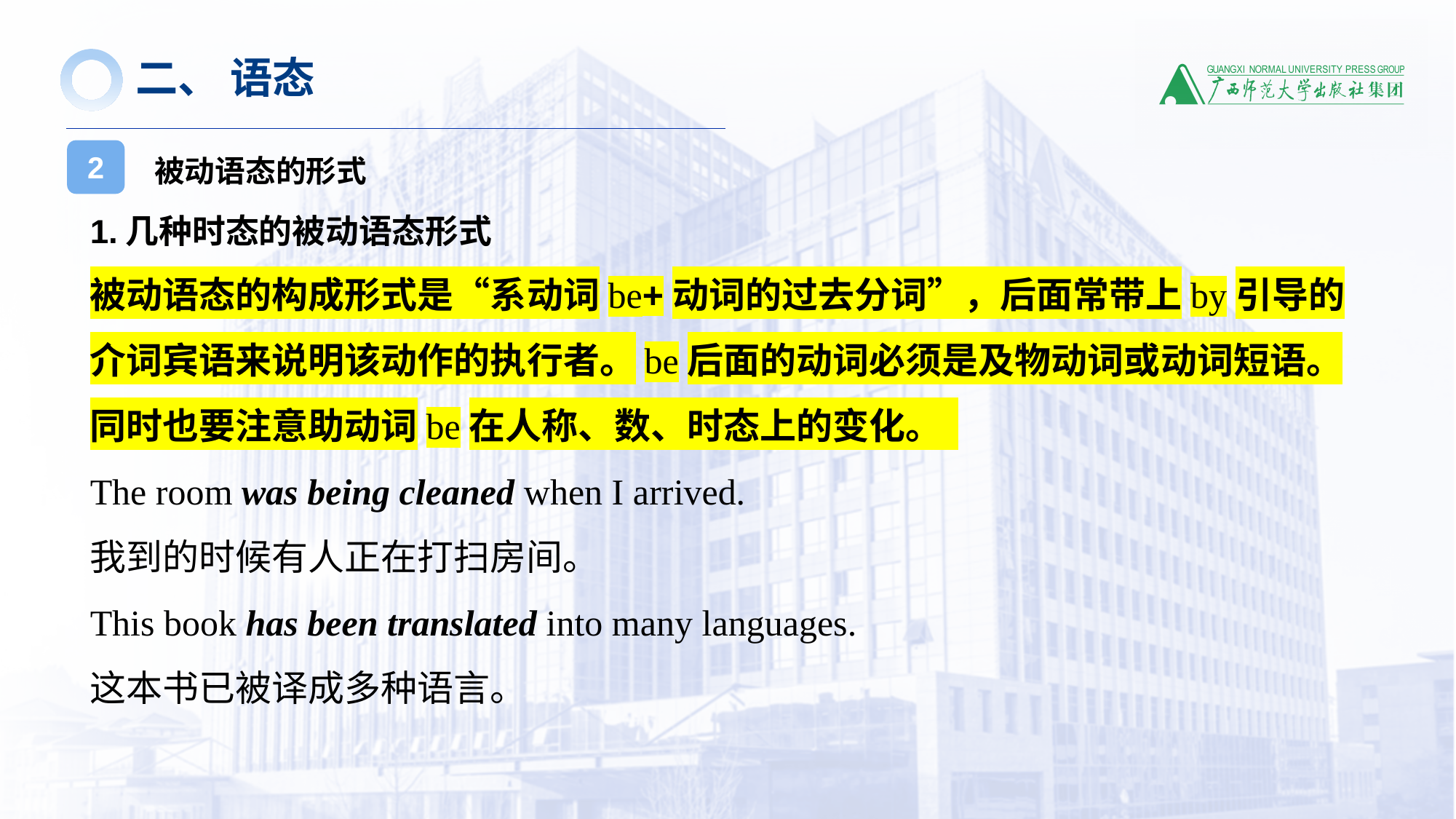

二、 语态

被动语态的形式

2
1.几种时态的被动语态形式
被动语态的构成形式是“系动词be+动词的过去分词”，后面常带上by引导的介词宾语来说明该动作的执行者。be后面的动词必须是及物动词或动词短语。
同时也要注意助动词be在人称、数、时态上的变化。
The room was being cleaned when I arrived.
我到的时候有人正在打扫房间。
This book has been translated into many languages.
这本书已被译成多种语言。